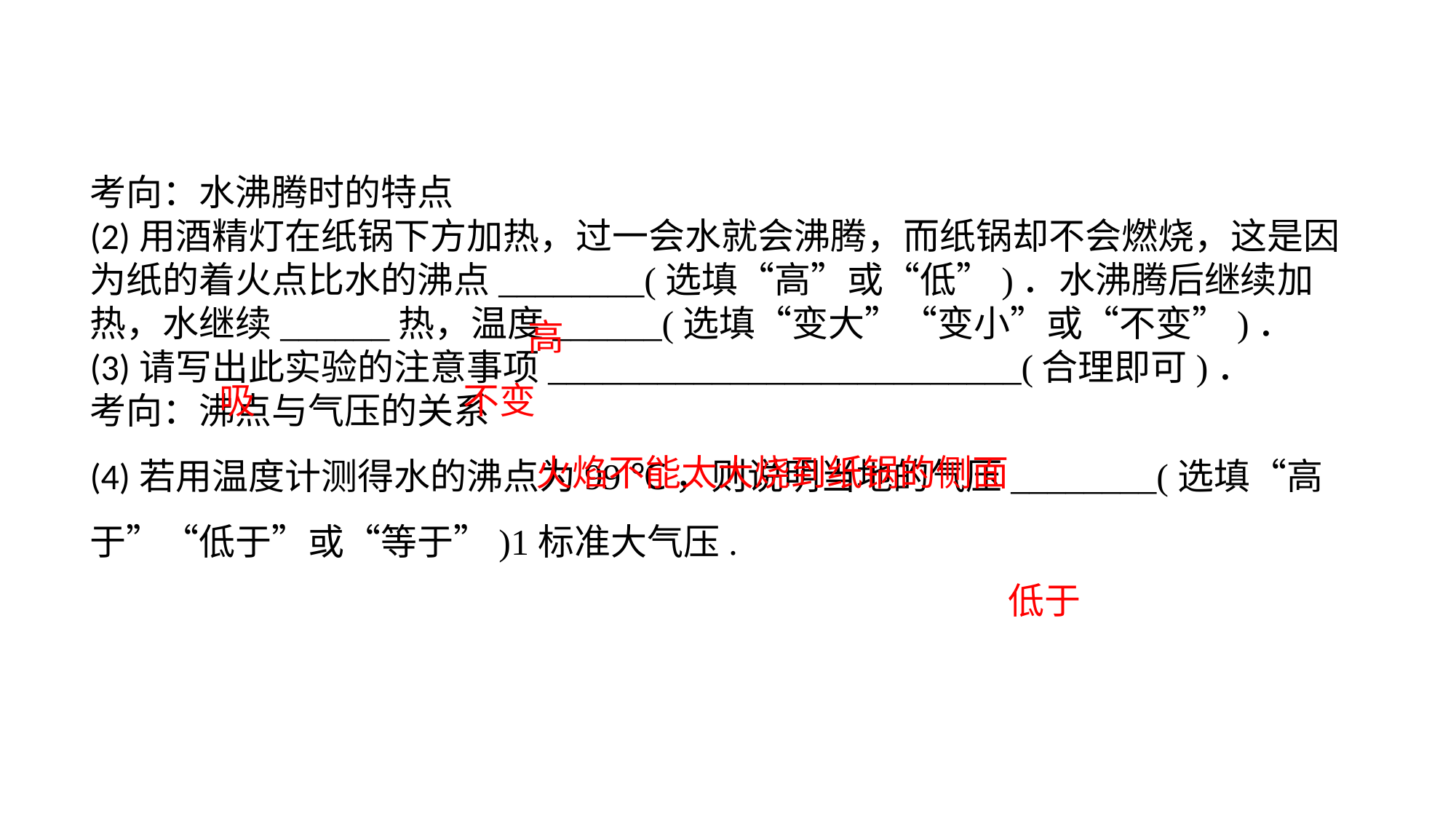

考向：水沸腾时的特点(2)用酒精灯在纸锅下方加热，过一会水就会沸腾，而纸锅却不会燃烧，这是因为纸的着火点比水的沸点________(选填“高”或“低”)．水沸腾后继续加热，水继续______热，温度______(选填“变大”“变小”或“不变”)．(3)请写出此实验的注意事项__________________________(合理即可)．考向：沸点与气压的关系(4)若用温度计测得水的沸点为99 ℃，则说明当地的气压________(选填“高于”“低于”或“等于”)1标准大气压.
高
吸
不变
 火焰不能太大烧到纸锅的侧面
低于